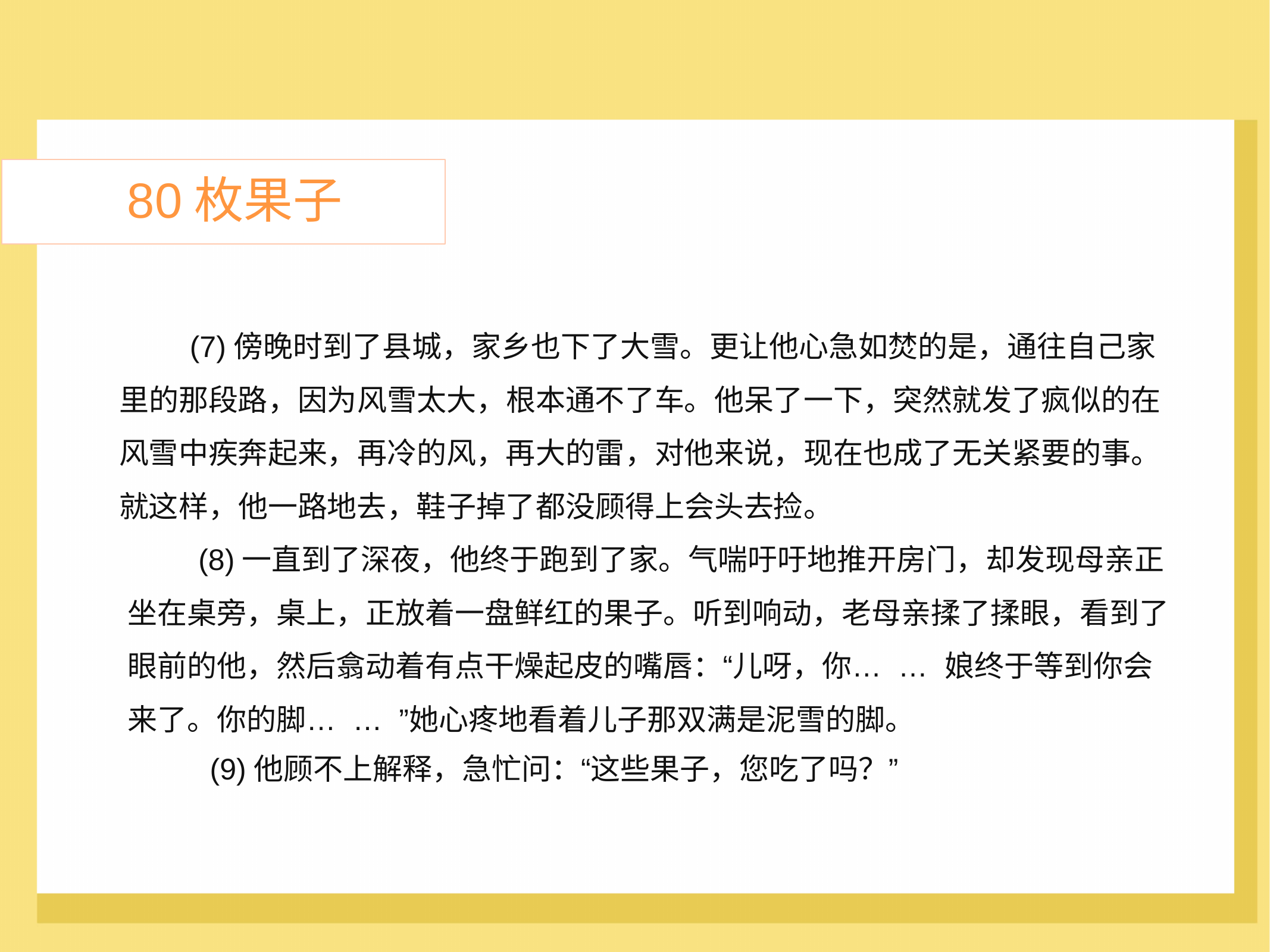

80枚果子
	(7)傍晚时到了县城，家乡也下了大雪。更让他心急如焚的是，通往自己家

里的那段路，因为风雪太大，根本通不了车。他呆了一下，突然就发了疯似的在

风雪中疾奔起来，再冷的风，再大的雷，对他来说，现在也成了无关紧要的事。

就这样，他一路地去，鞋子掉了都没顾得上会头去捡。
	(8)一直到了深夜，他终于跑到了家。气喘吁吁地推开房门，却发现母亲正

坐在桌旁，桌上，正放着一盘鲜红的果子。听到响动，老母亲揉了揉眼，看到了

眼前的他，然后翕动着有点干燥起皮的嘴唇：“儿呀，你…  …  娘终于等到你会

来了。你的脚…  …  ”她心疼地看着儿子那双满是泥雪的脚。
(9)他顾不上解释，急忙问：“这些果子，您吃了吗？”